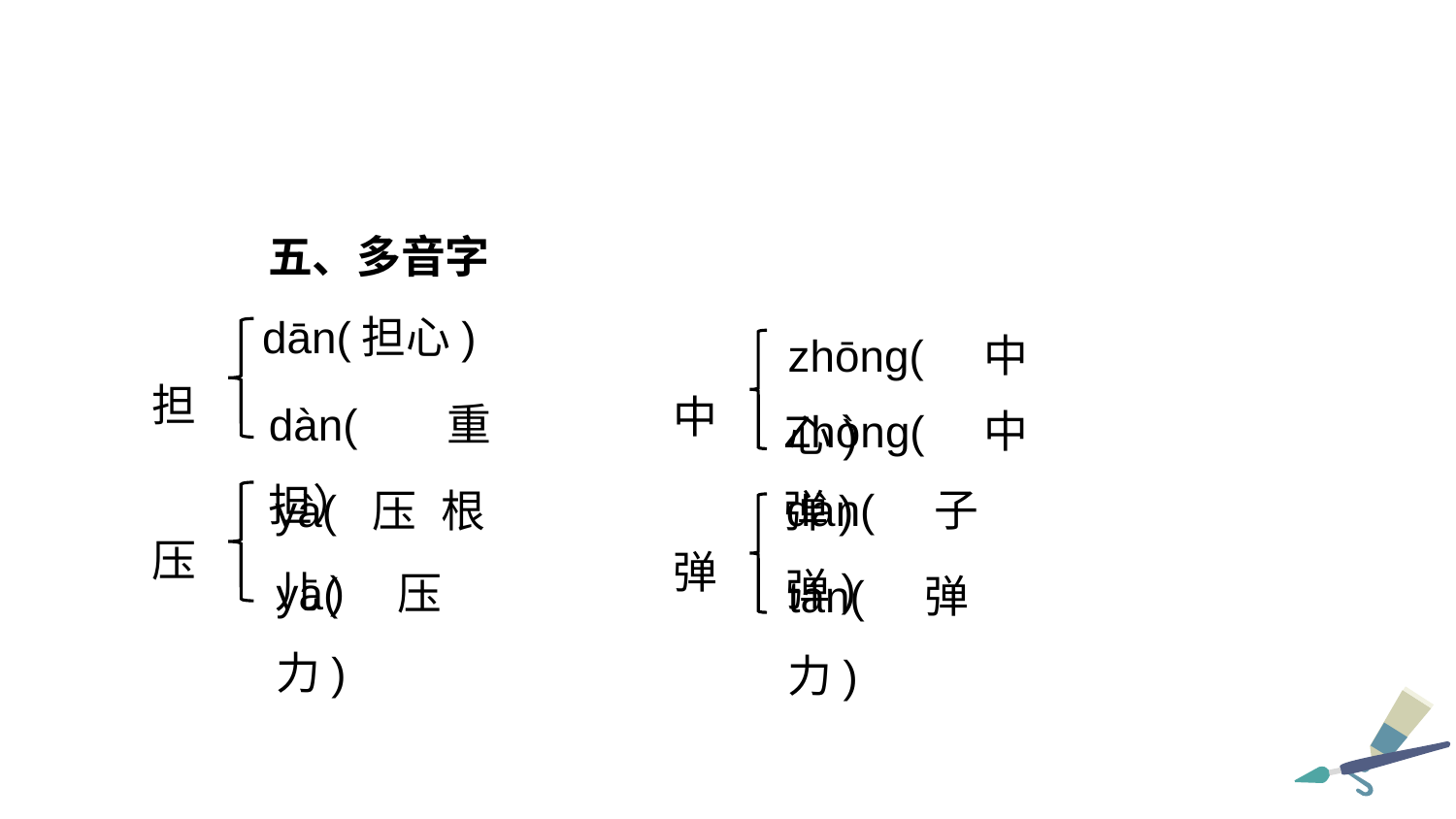

五、多音字

zhōng(中心)
dān(担心)

担
中
dàn(重担）
Zhòng(中弹)
dàn(子弹)
yà(压根儿)

压
弹
yā(压力)
tán(弹力)